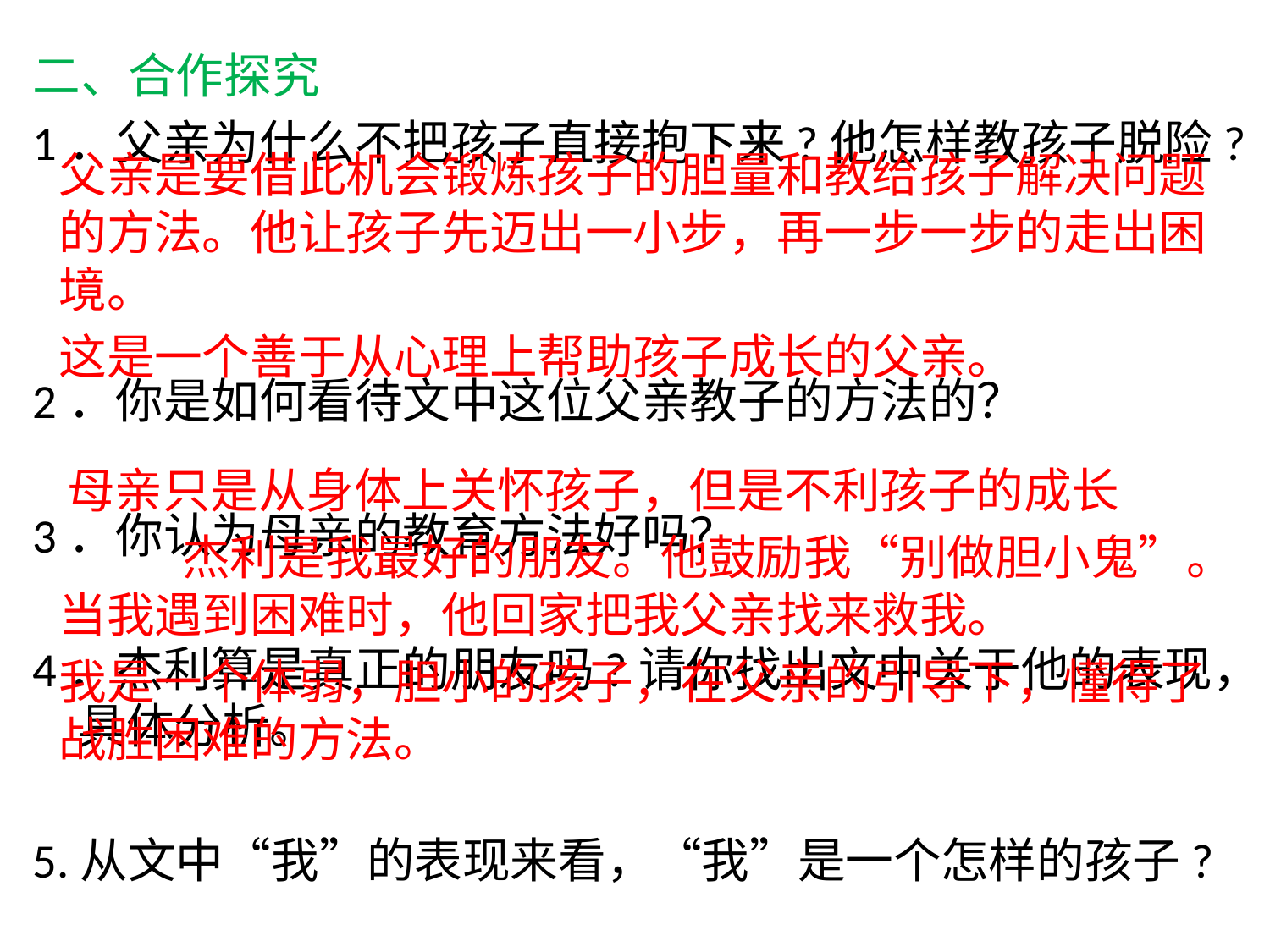

二、合作探究
1．父亲为什么不把孩子直接抱下来?他怎样教孩子脱险?

2．你是如何看待文中这位父亲教子的方法的？

3．你认为母亲的教育方法好吗？

4．杰利算是真正的朋友吗?请你找出文中关于他的表现，具体分析。

5.从文中“我”的表现来看，“我”是一个怎样的孩子?

		父亲是要借此机会锻炼孩子的胆量和教给孩子解决问题的方法。他让孩子先迈出一小步，再一步一步的走出困境。
										这是一个善于从心理上帮助孩子成长的父亲。

    母亲只是从身体上关怀孩子，但是不利孩子的成长
												   	杰利是我最好的朋友。他鼓励我“别做胆小鬼”。当我遇到困难时，他回家把我父亲找来救我。
		我是一个体弱，胆小的孩子，在父亲的引导下，懂得了战胜困难的方法。